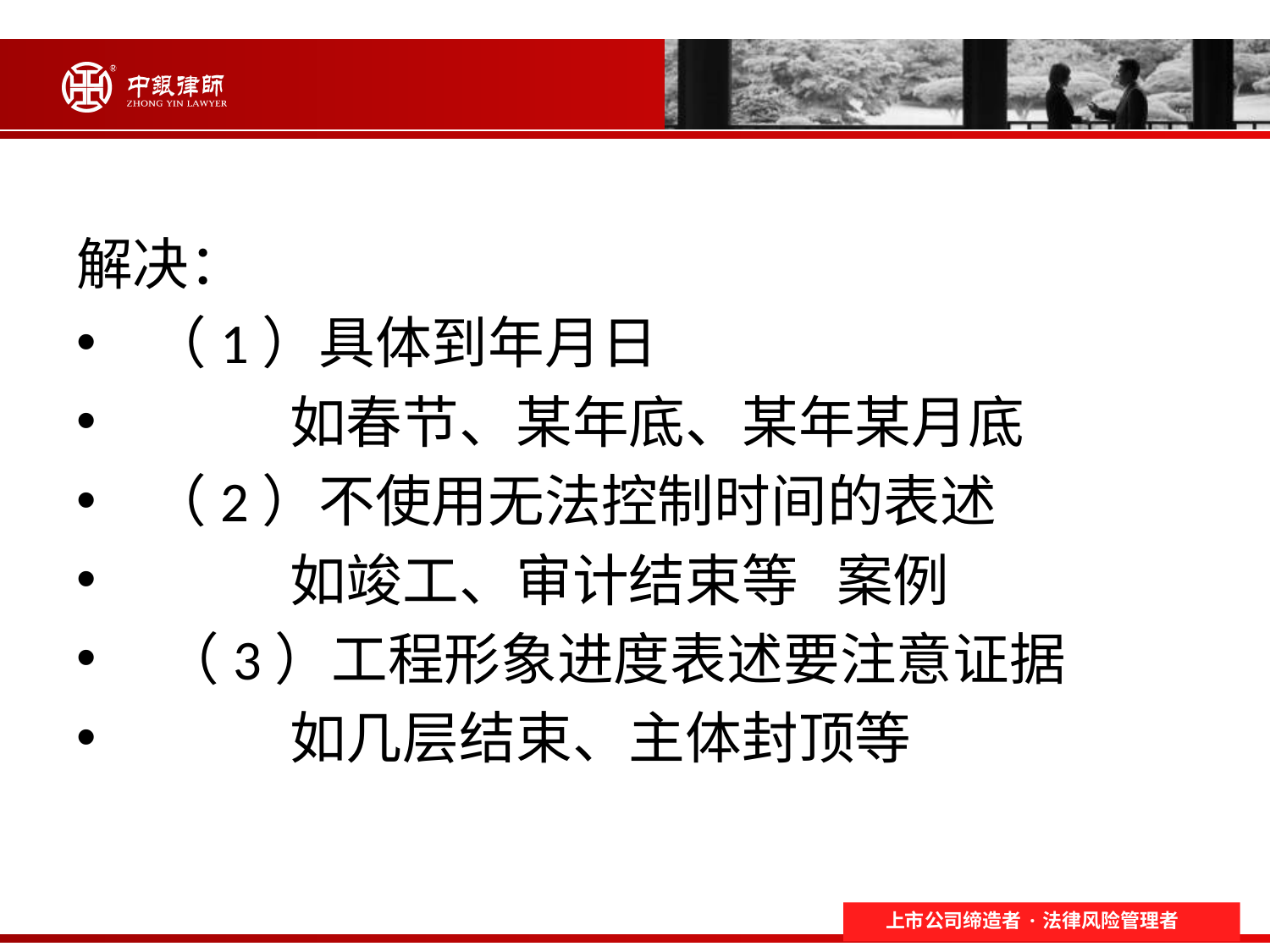

#
解决：
 （1）具体到年月日
            如春节、某年底、某年某月底
 （2）不使用无法控制时间的表述
            如竣工、审计结束等   案例
  （3）工程形象进度表述要注意证据
            如几层结束、主体封顶等